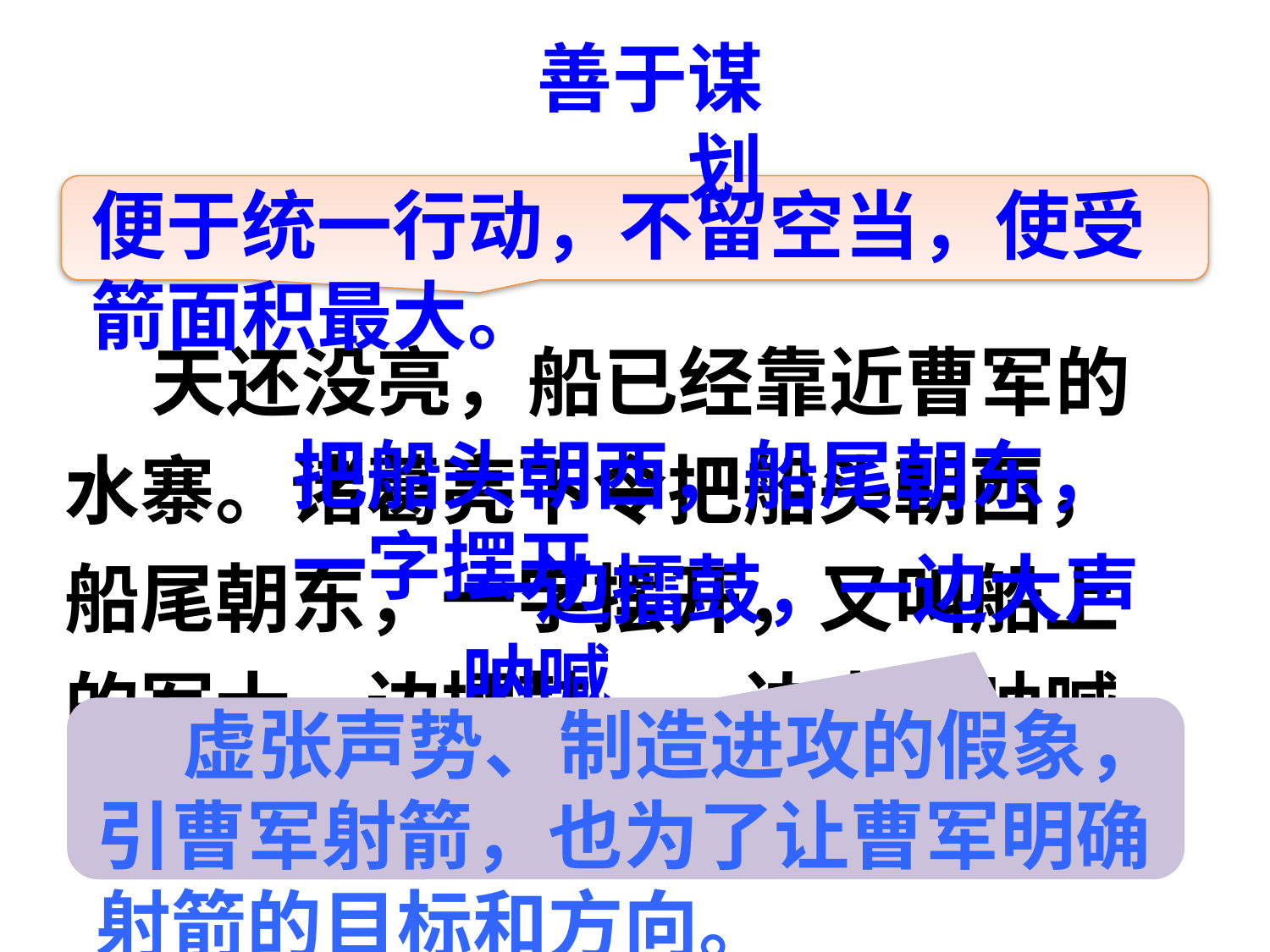

善于谋划
便于统一行动，不留空当，使受箭面积最大。

    天还没亮，船已经靠近曹军的水寨。诸葛亮下令把船头朝西，船尾朝东，一字摆开，又叫船上的军士一边擂鼓，一边大声呐喊。
把船头朝西，船尾朝东，一字摆开
一边擂鼓，一边大声呐喊
    虚张声势、制造进攻的假象，引曹军射箭，也为了让曹军明确射箭的目标和方向。